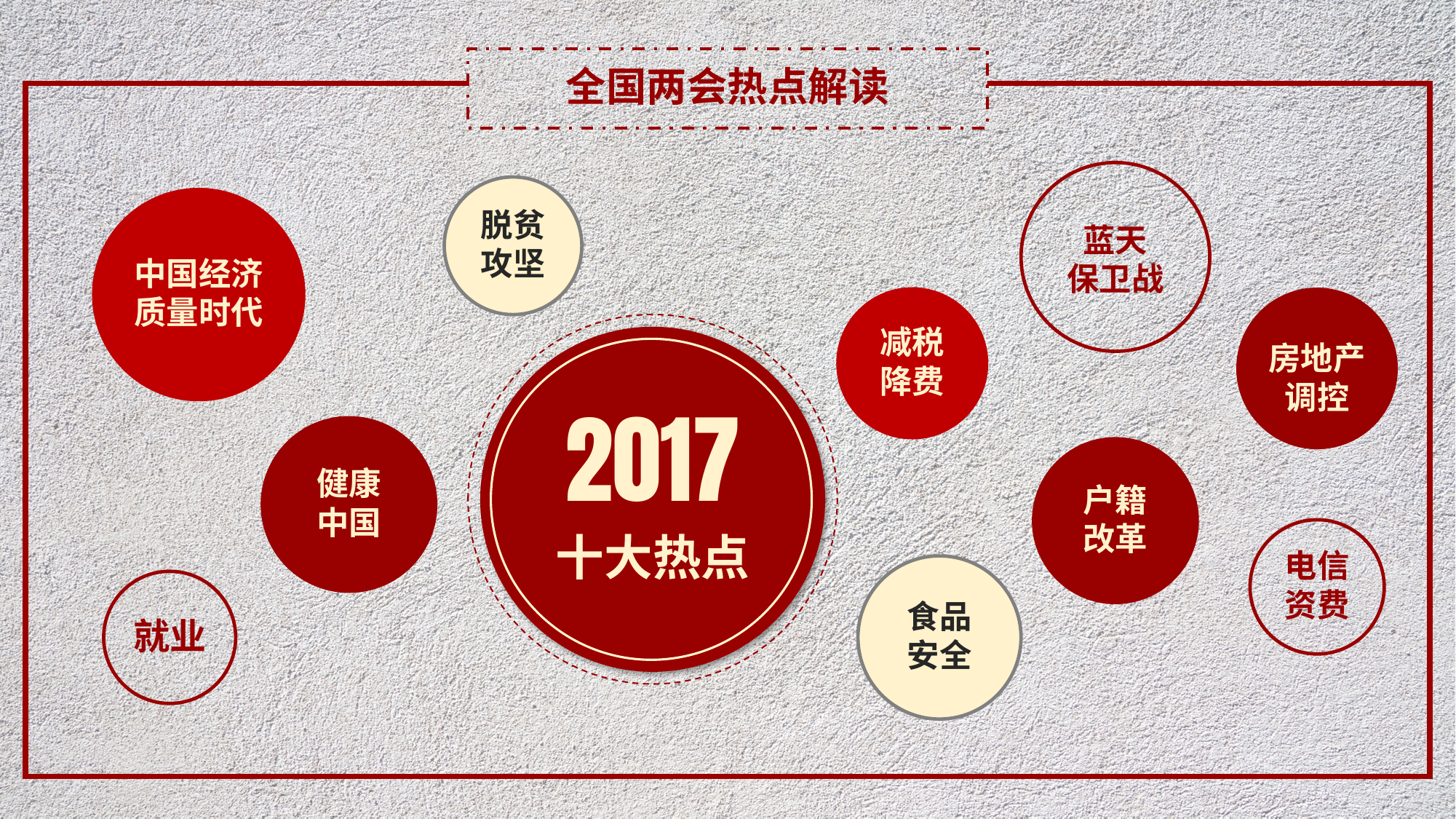

全国两会热点解读

蓝天
保卫战

脱贫
攻坚

中国经济
质量时代

减税
降费

房地产
调控

2017
十大热点

健康
中国

户籍
改革

电信
资费

食品
安全

就业